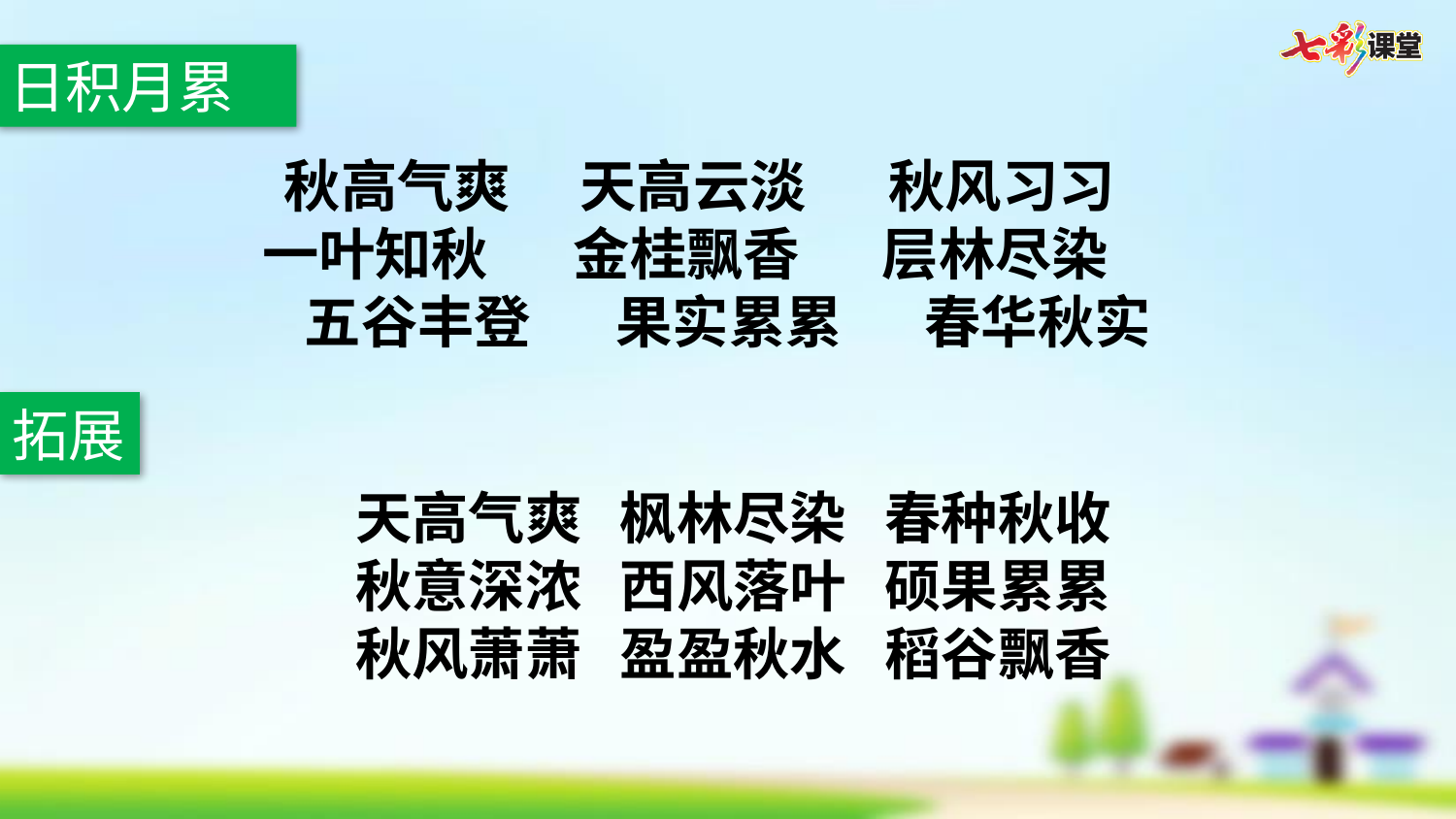

日积月累
秋高气爽   天高云淡    秋风习习
一叶知秋   金桂飘香    层林尽染
五谷丰登   果实累累    春华秋实
拓展
天高气爽   枫林尽染   春种秋收
秋意深浓   西风落叶   硕果累累
秋风萧萧   盈盈秋水   稻谷飘香